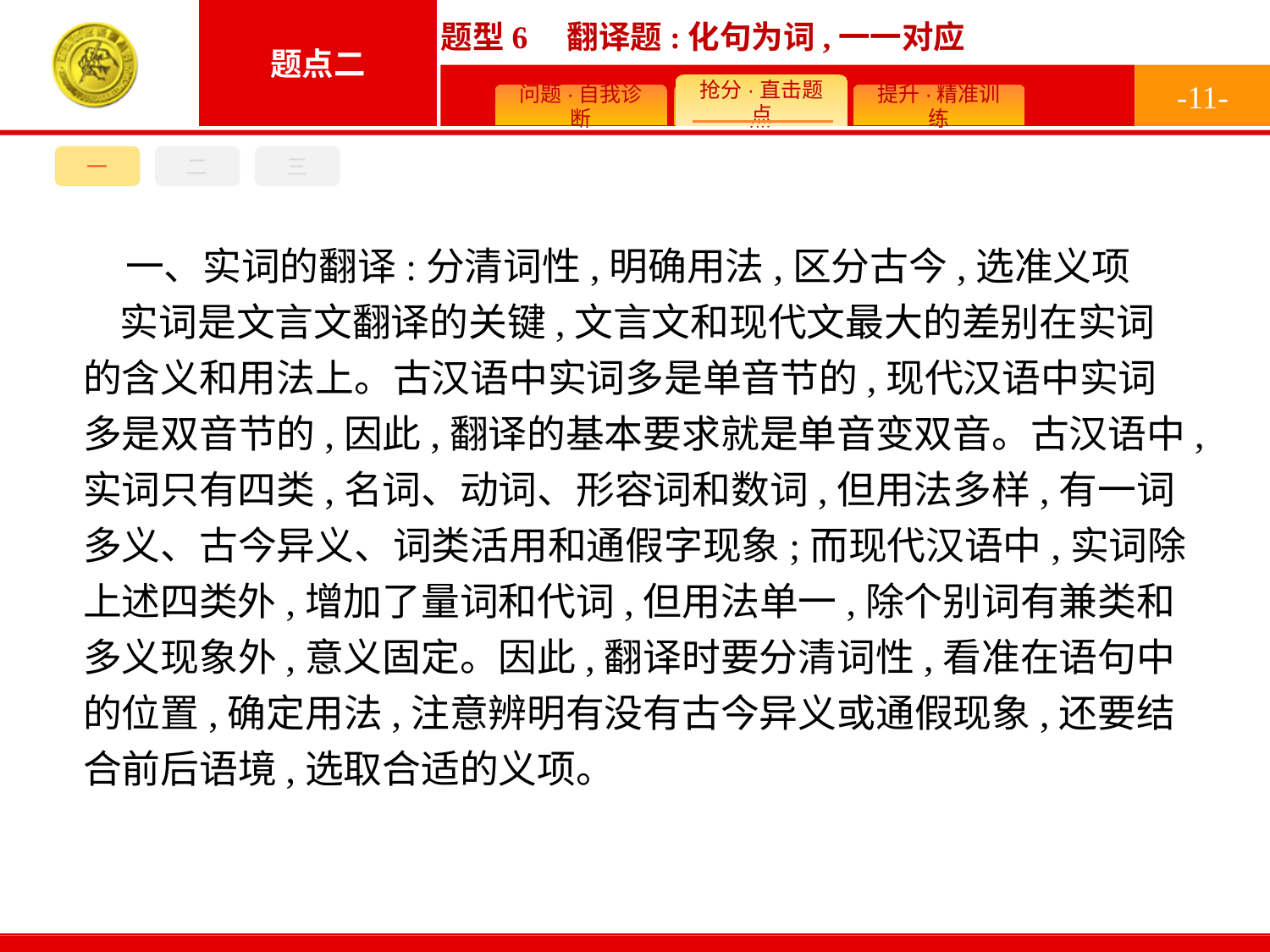

-11-
一
二
三
一、实词的翻译:分清词性,明确用法,区分古今,选准义项
实词是文言文翻译的关键,文言文和现代文最大的差别在实词的含义和用法上。古汉语中实词多是单音节的,现代汉语中实词多是双音节的,因此,翻译的基本要求就是单音变双音。古汉语中,实词只有四类,名词、动词、形容词和数词,但用法多样,有一词多义、古今异义、词类活用和通假字现象;而现代汉语中,实词除上述四类外,增加了量词和代词,但用法单一,除个别词有兼类和多义现象外,意义固定。因此,翻译时要分清词性,看准在语句中的位置,确定用法,注意辨明有没有古今异义或通假现象,还要结合前后语境,选取合适的义项。